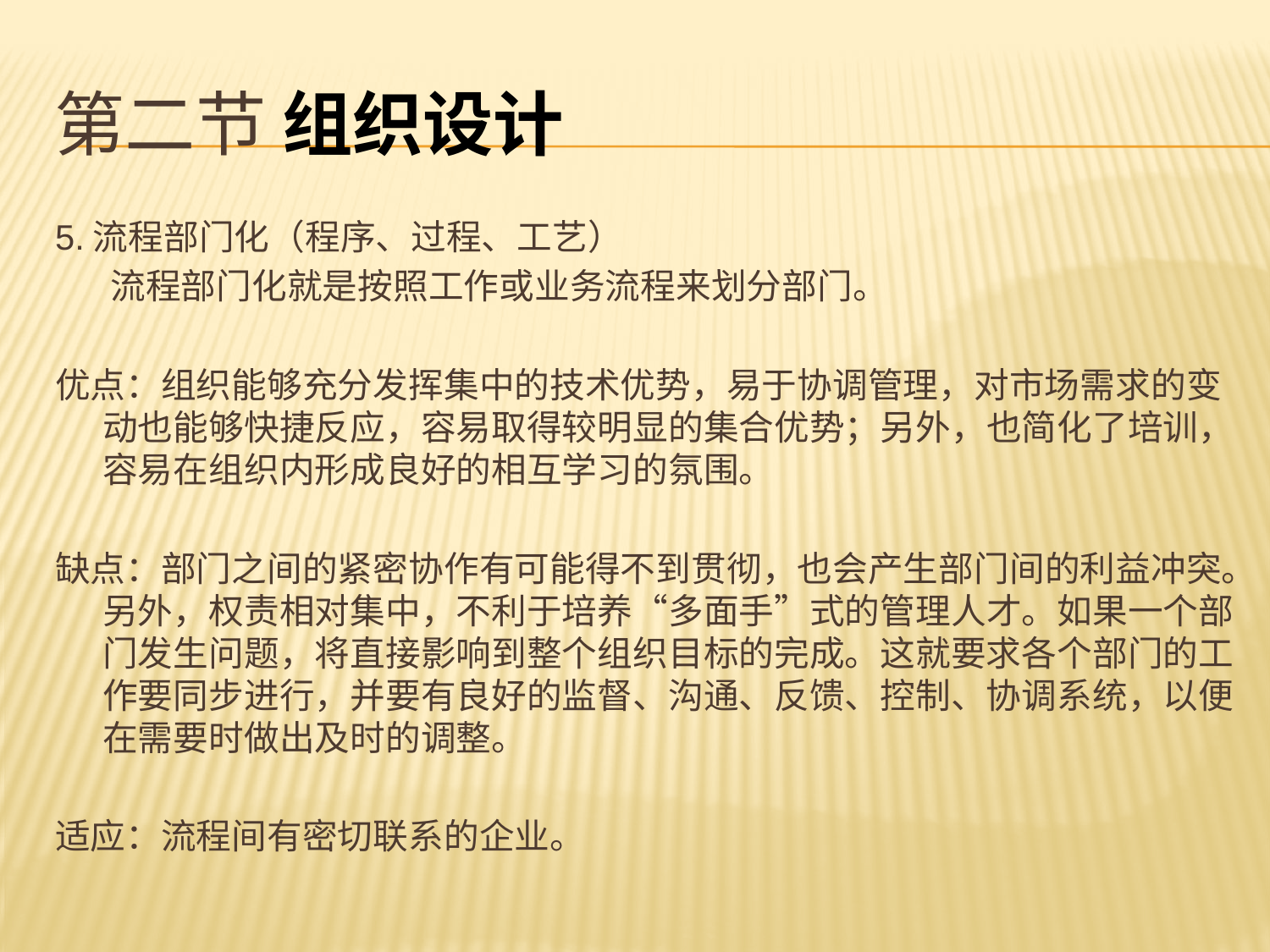

# 第二节 组织设计
5.流程部门化（程序、过程、工艺）
      流程部门化就是按照工作或业务流程来划分部门。

优点：组织能够充分发挥集中的技术优势，易于协调管理，对市场需求的变动也能够快捷反应，容易取得较明显的集合优势；另外，也简化了培训，容易在组织内形成良好的相互学习的氛围。

缺点：部门之间的紧密协作有可能得不到贯彻，也会产生部门间的利益冲突。另外，权责相对集中，不利于培养“多面手”式的管理人才。如果一个部门发生问题，将直接影响到整个组织目标的完成。这就要求各个部门的工作要同步进行，并要有良好的监督、沟通、反馈、控制、协调系统，以便在需要时做出及时的调整。

适应：流程间有密切联系的企业。